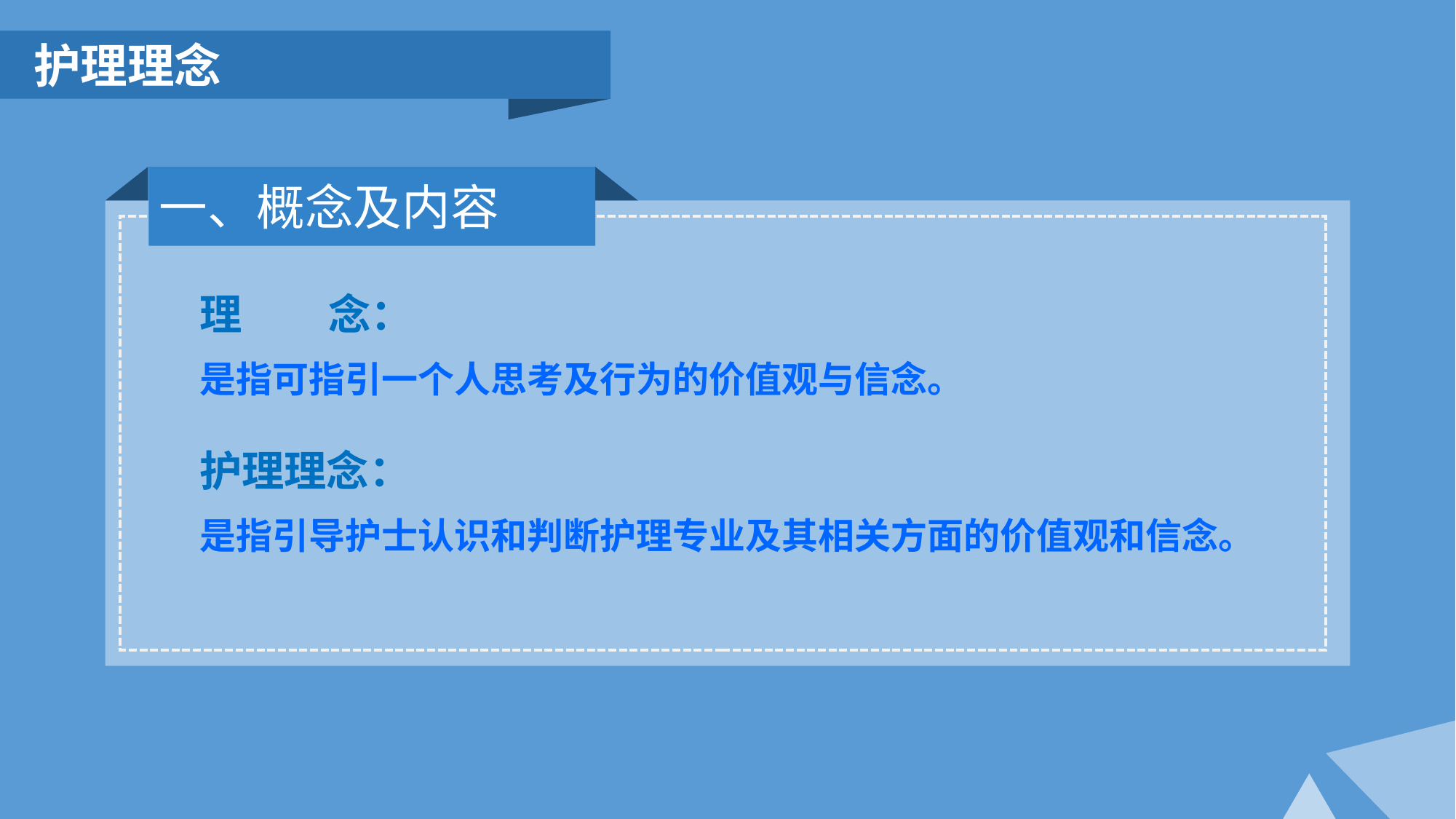

护理理念

一、概念及内容

理         念：
是指可指引一个人思考及行为的价值观与信念。

护理理念：
是指引导护士认识和判断护理专业及其相关方面的价值观和信念。